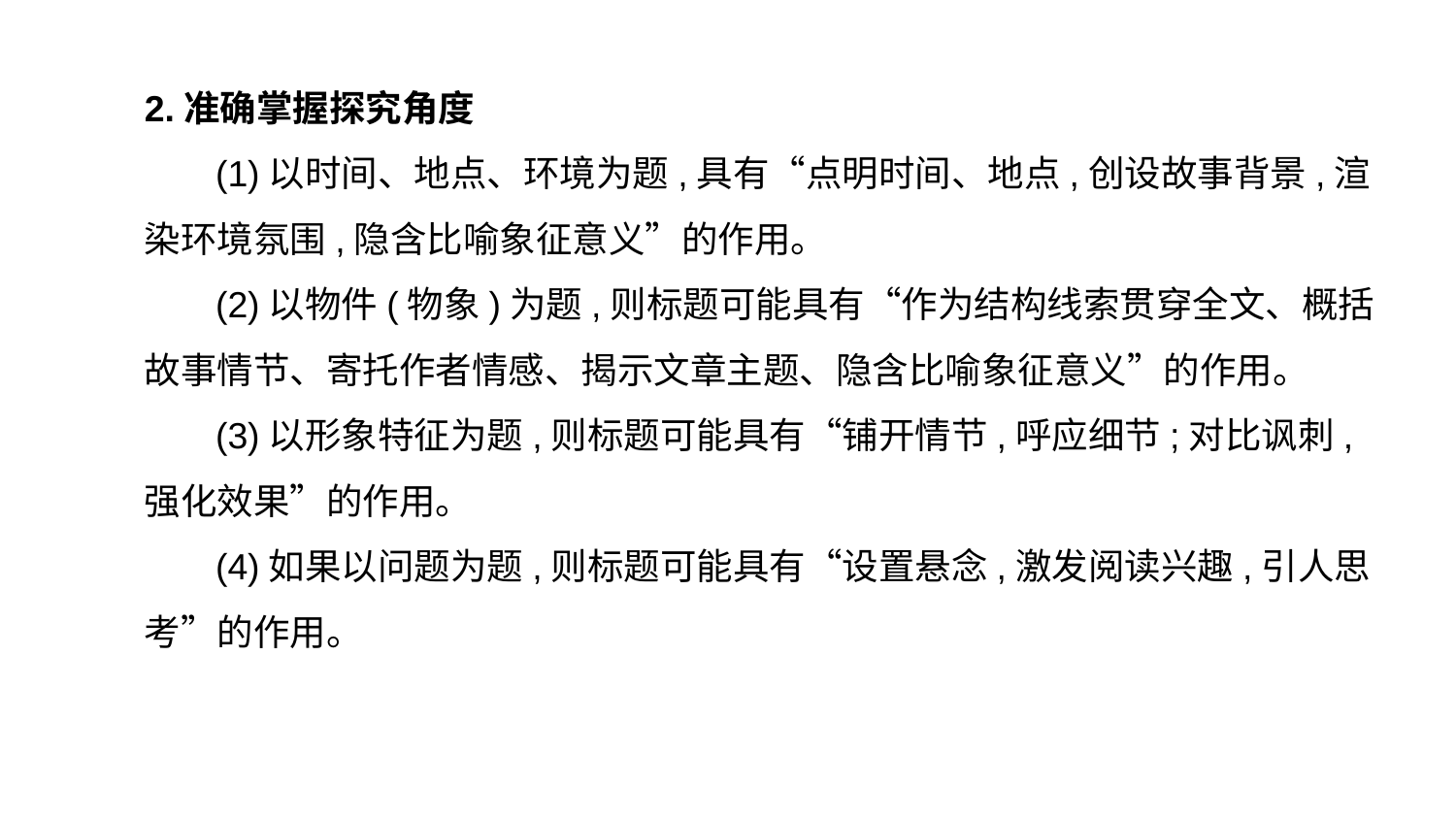

2.准确掌握探究角度
(1)以时间、地点、环境为题,具有“点明时间、地点,创设故事背景,渲染环境氛围,隐含比喻象征意义”的作用。
(2)以物件(物象)为题,则标题可能具有“作为结构线索贯穿全文、概括故事情节、寄托作者情感、揭示文章主题、隐含比喻象征意义”的作用。
(3)以形象特征为题,则标题可能具有“铺开情节,呼应细节;对比讽刺,强化效果”的作用。
(4)如果以问题为题,则标题可能具有“设置悬念,激发阅读兴趣,引人思考”的作用。